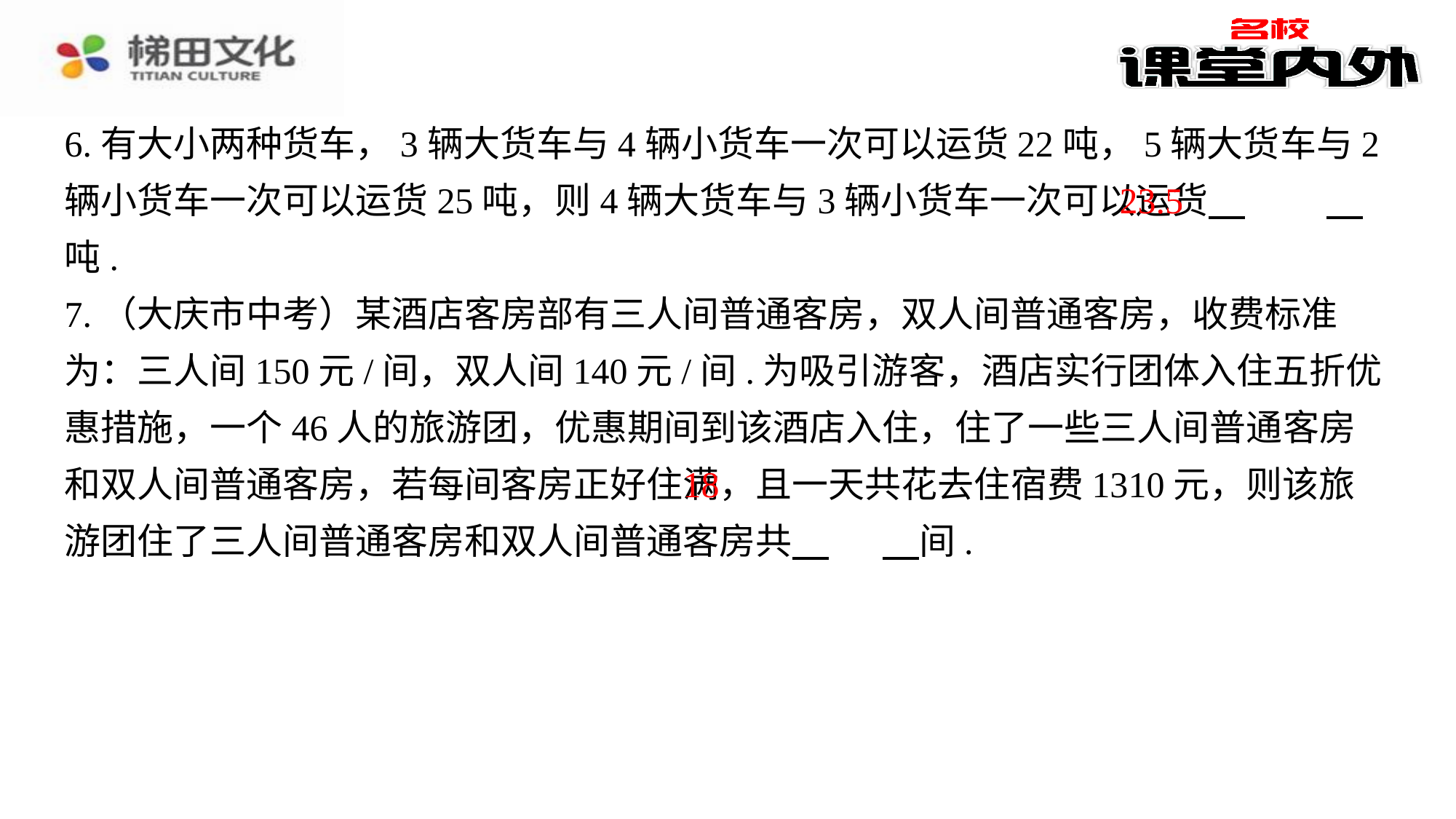

6.有大小两种货车，3辆大货车与4辆小货车一次可以运货22吨，5辆大货车与2辆小货车一次可以运货25吨，则4辆大货车与3辆小货车一次可以运货 　23.5　⁠吨.
7.（大庆市中考）某酒店客房部有三人间普通客房，双人间普通客房，收费标准为：三人间150元/间，双人间140元/间.为吸引游客，酒店实行团体入住五折优惠措施，一个46人的旅游团，优惠期间到该酒店入住，住了一些三人间普通客房和双人间普通客房，若每间客房正好住满，且一天共花去住宿费1310元，则该旅游团住了三人间普通客房和双人间普通客房共 　18　⁠间.
23.5
18